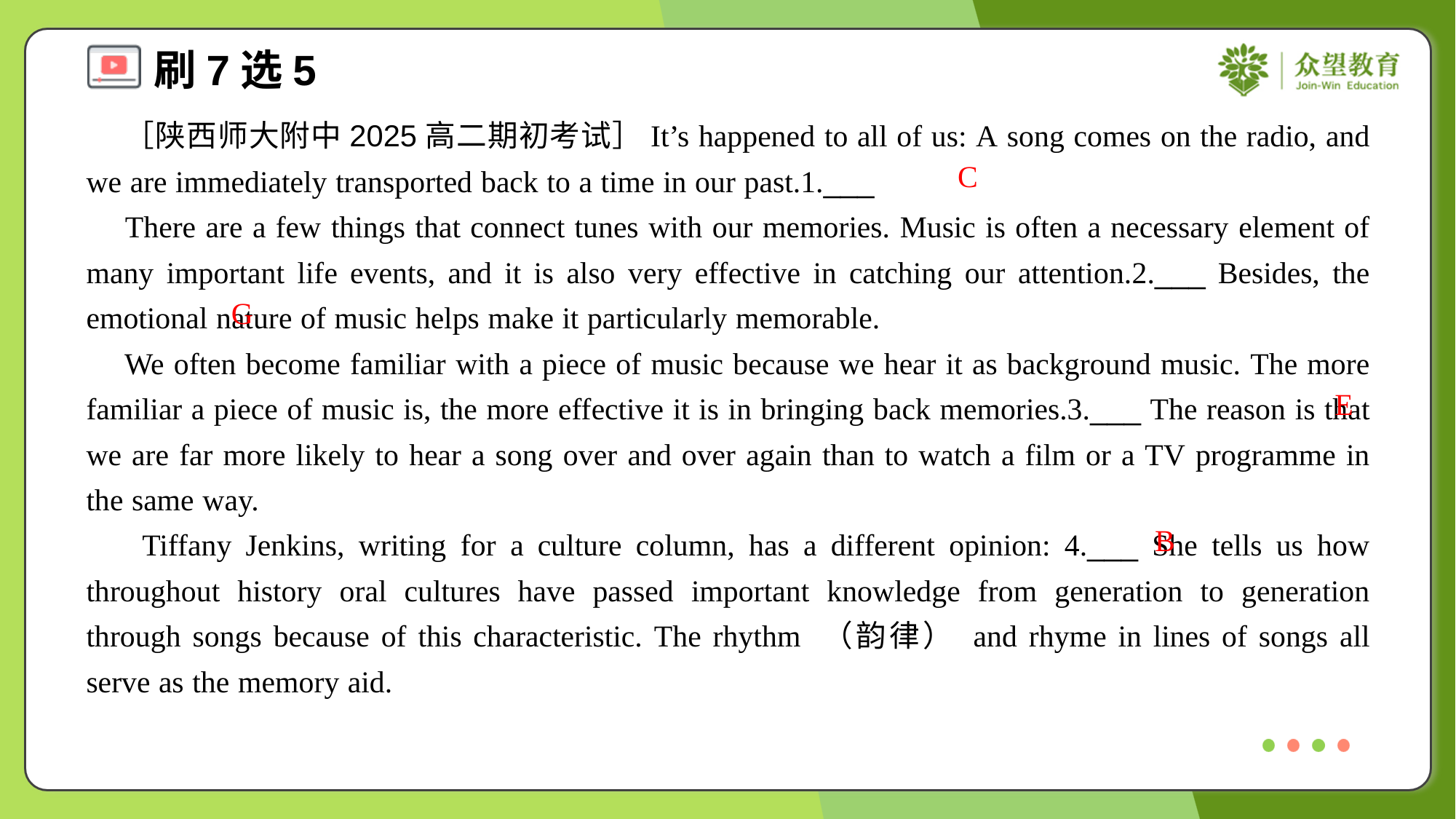

［陕西师大附中2025高二期初考试］It’s happened to all of us: A song comes on the radio, and we are immediately transported back to a time in our past.1.___
    There are a few things that connect tunes with our memories. Music is often a necessary element of many important life events, and it is also very effective in catching our attention.2.___ Besides, the emotional nature of music helps make it particularly memorable.
    We often become familiar with a piece of music because we hear it as background music. The more familiar a piece of music is, the more effective it is in bringing back memories.3.___ The reason is that we are far more likely to hear a song over and over again than to watch a film or a TV programme in the same way.
    Tiffany Jenkins, writing for a culture column, has a different opinion: 4.___ She tells us how throughout history oral cultures have passed important knowledge from generation to generation through songs because of this characteristic. The rhythm （韵律） and rhyme in lines of songs all serve as the memory aid.

C
G
E
B